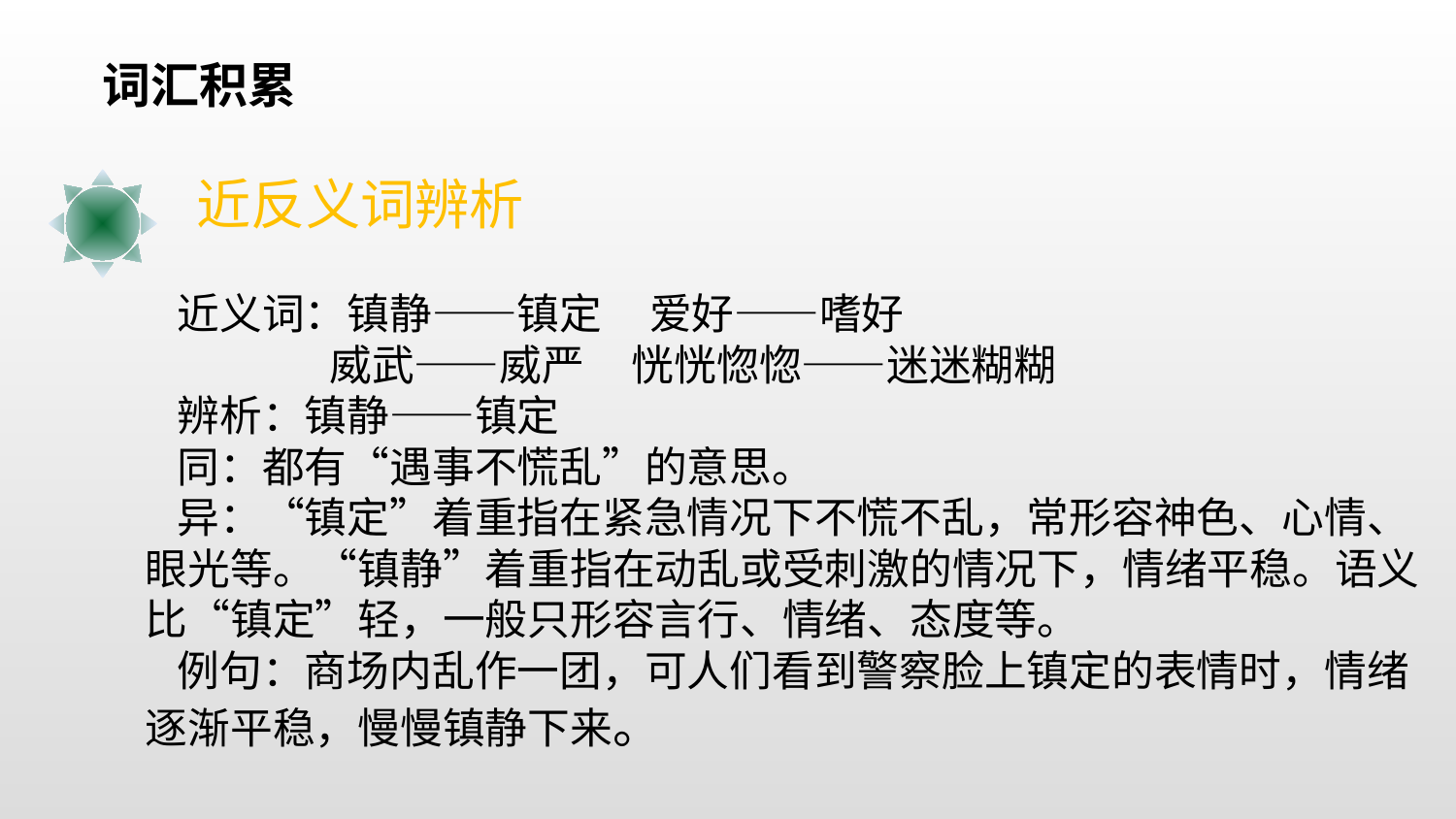

词汇积累
近反义词辨析

近义词：镇静——镇定     爱好——嗜好
               威武——威严     恍恍惚惚——迷迷糊糊
辨析：镇静——镇定
同：都有“遇事不慌乱”的意思。
异：“镇定”着重指在紧急情况下不慌不乱，常形容神色、心情、眼光等。“镇静”着重指在动乱或受刺激的情况下，情绪平稳。语义比“镇定”轻，一般只形容言行、情绪、态度等。
例句：商场内乱作一团，可人们看到警察脸上镇定的表情时，情绪逐渐平稳，慢慢镇静下来。